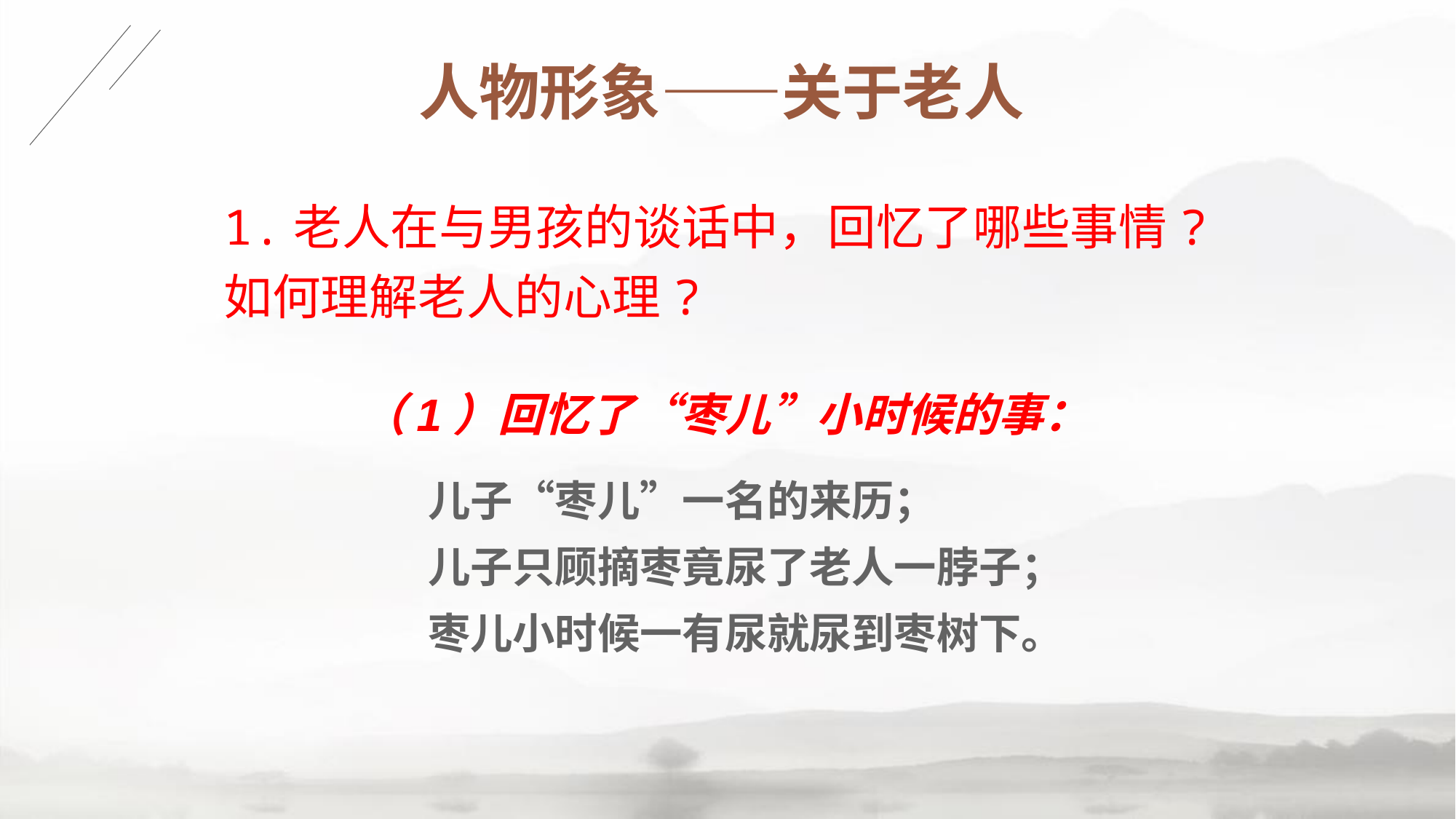

人物形象——关于老人
1.老人在与男孩的谈话中，回忆了哪些事情?如何理解老人的心理?
（1）回忆了“枣儿”小时候的事：
      儿子“枣儿”一名的来历；
      儿子只顾摘枣竟尿了老人一脖子；
      枣儿小时候一有尿就尿到枣树下。